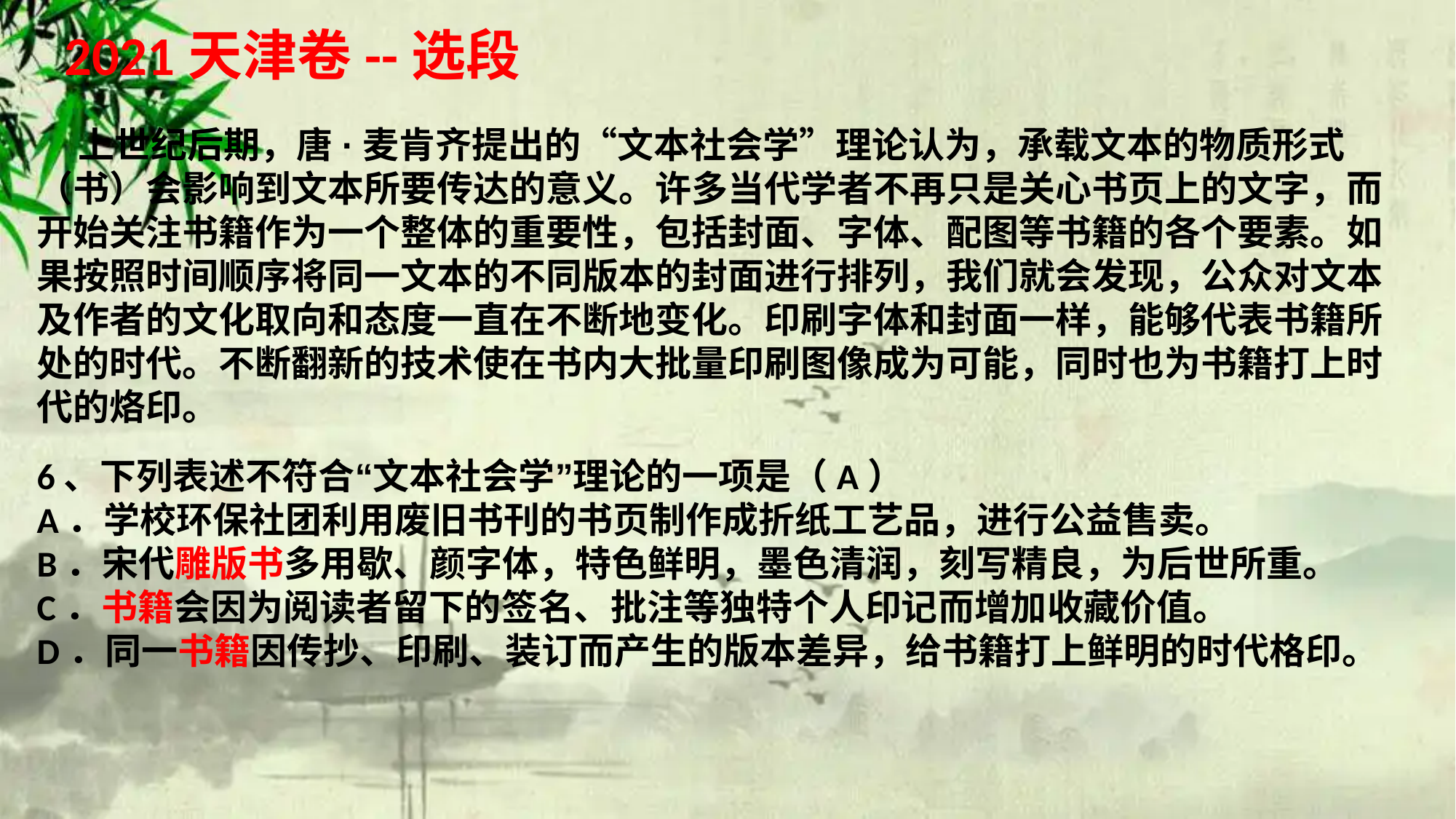

2021天津卷--选段
    上世纪后期，唐·麦肯齐提出的“文本社会学”理论认为，承载文本的物质形式（书）会影响到文本所要传达的意义。许多当代学者不再只是关心书页上的文字，而开始关注书籍作为一个整体的重要性，包括封面、字体、配图等书籍的各个要素。如果按照时间顺序将同一文本的不同版本的封面进行排列，我们就会发现，公众对文本及作者的文化取向和态度一直在不断地变化。印刷字体和封面一样，能够代表书籍所处的时代。不断翻新的技术使在书内大批量印刷图像成为可能，同时也为书籍打上时代的烙印。
6、下列表述不符合“文本社会学”理论的一项是（A）
A．学校环保社团利用废旧书刊的书页制作成折纸工艺品，进行公益售卖。
B．宋代雕版书多用歇、颜字体，特色鲜明，墨色清润，刻写精良，为后世所重。
C．书籍会因为阅读者留下的签名、批注等独特个人印记而增加收藏价值。
D．同一书籍因传抄、印刷、装订而产生的版本差异，给书籍打上鲜明的时代格印。